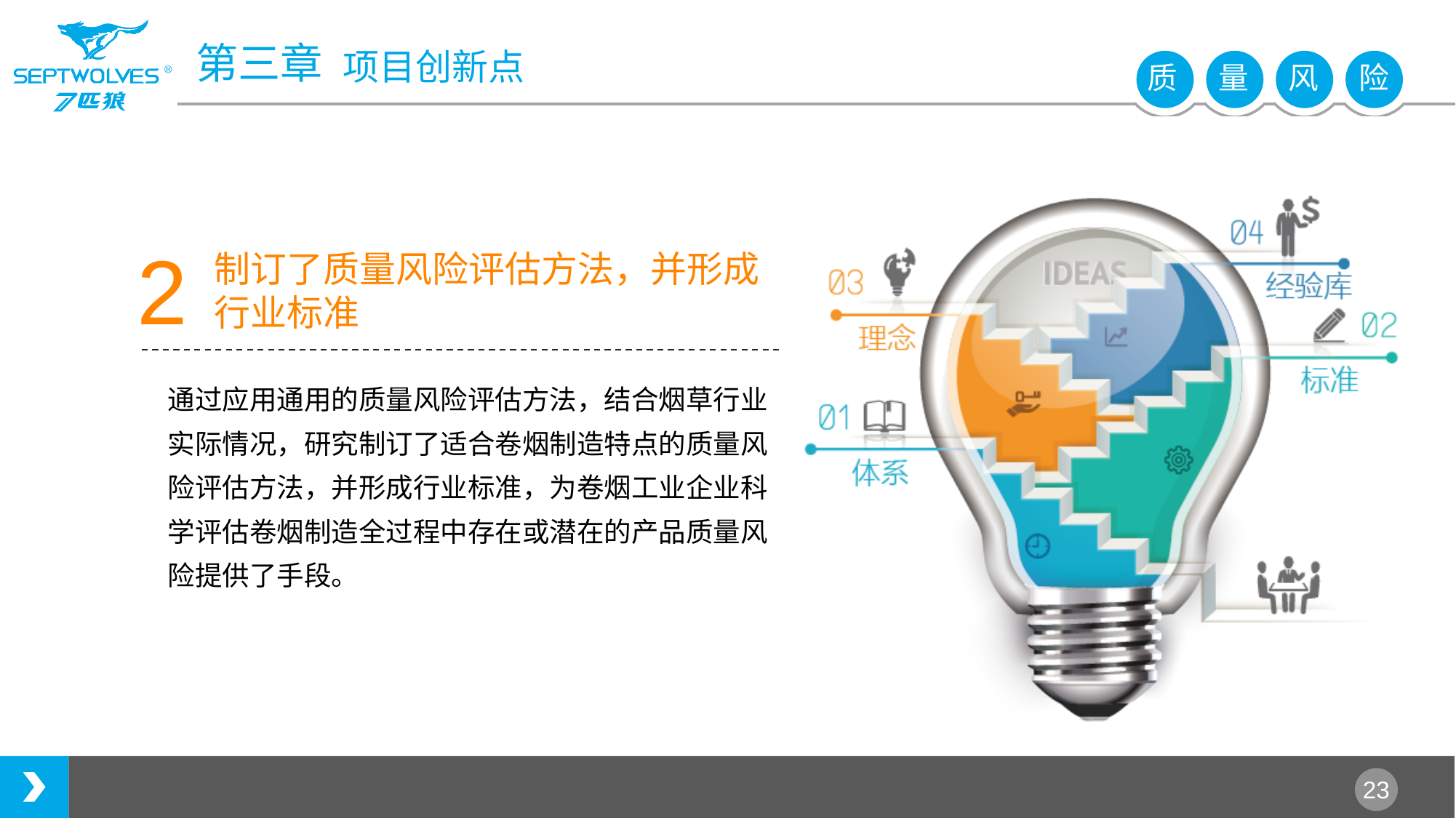

2
制订了质量风险评估方法，并形成行业标准
通过应用通用的质量风险评估方法，结合烟草行业实际情况，研究制订了适合卷烟制造特点的质量风险评估方法，并形成行业标准，为卷烟工业企业科学评估卷烟制造全过程中存在或潜在的产品质量风险提供了手段。